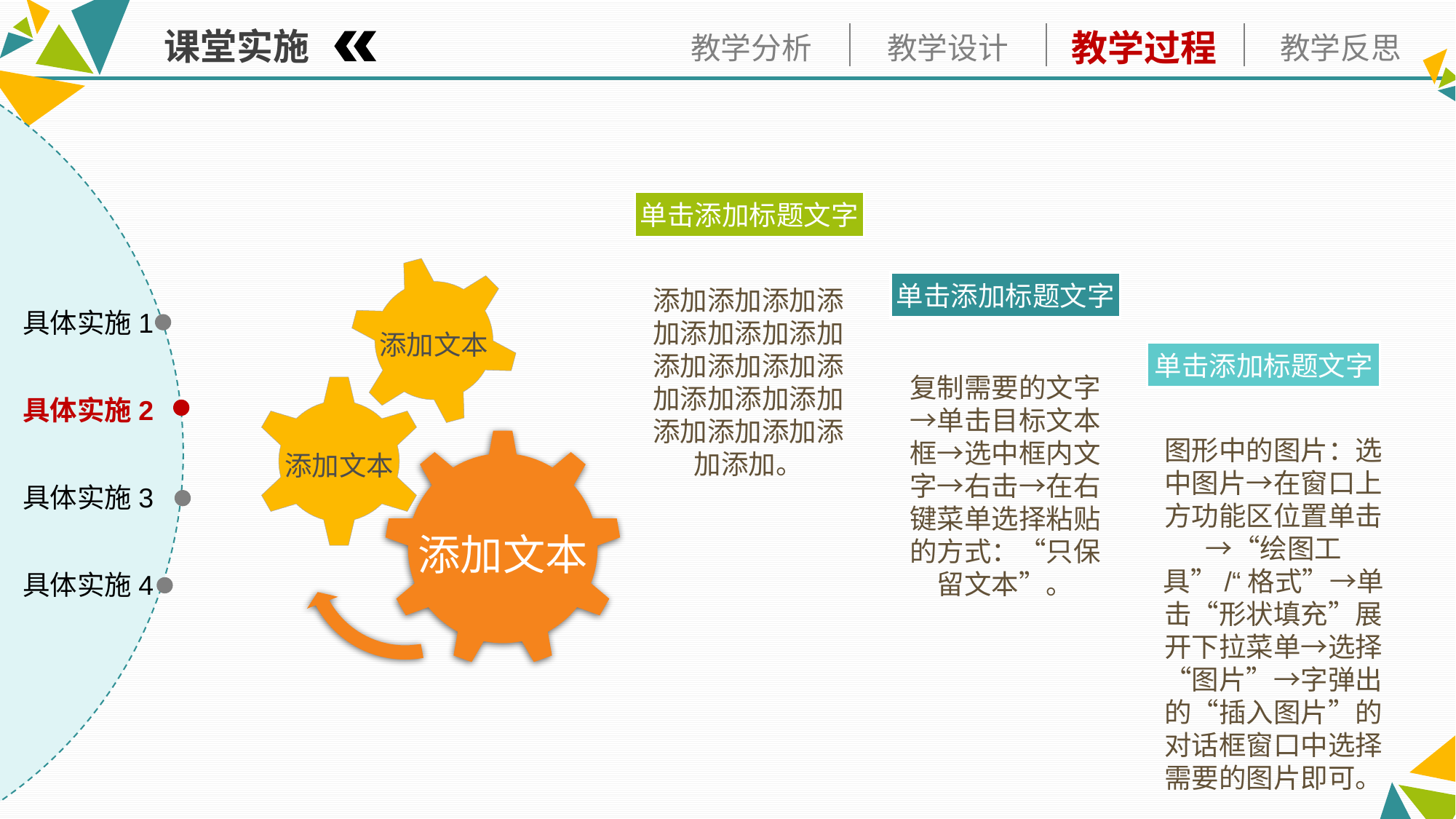

课堂实施

单击添加标题文字
添加文本
单击添加标题文字
添加添加添加添加添加添加添加添加添加添加添加添加添加添加添加添加添加添加添加。
具体实施1

单击添加标题文字
复制需要的文字→单击目标文本框→选中框内文字→右击→在右键菜单选择粘贴的方式：“只保留文本”。
添加文本
具体实施2

图形中的图片：选中图片→在窗口上方功能区位置单击→“绘图工具”/“格式”→单击“形状填充”展开下拉菜单→选择“图片”→字弹出的“插入图片”的对话框窗口中选择需要的图片即可。
添加文本

具体实施3

具体实施4